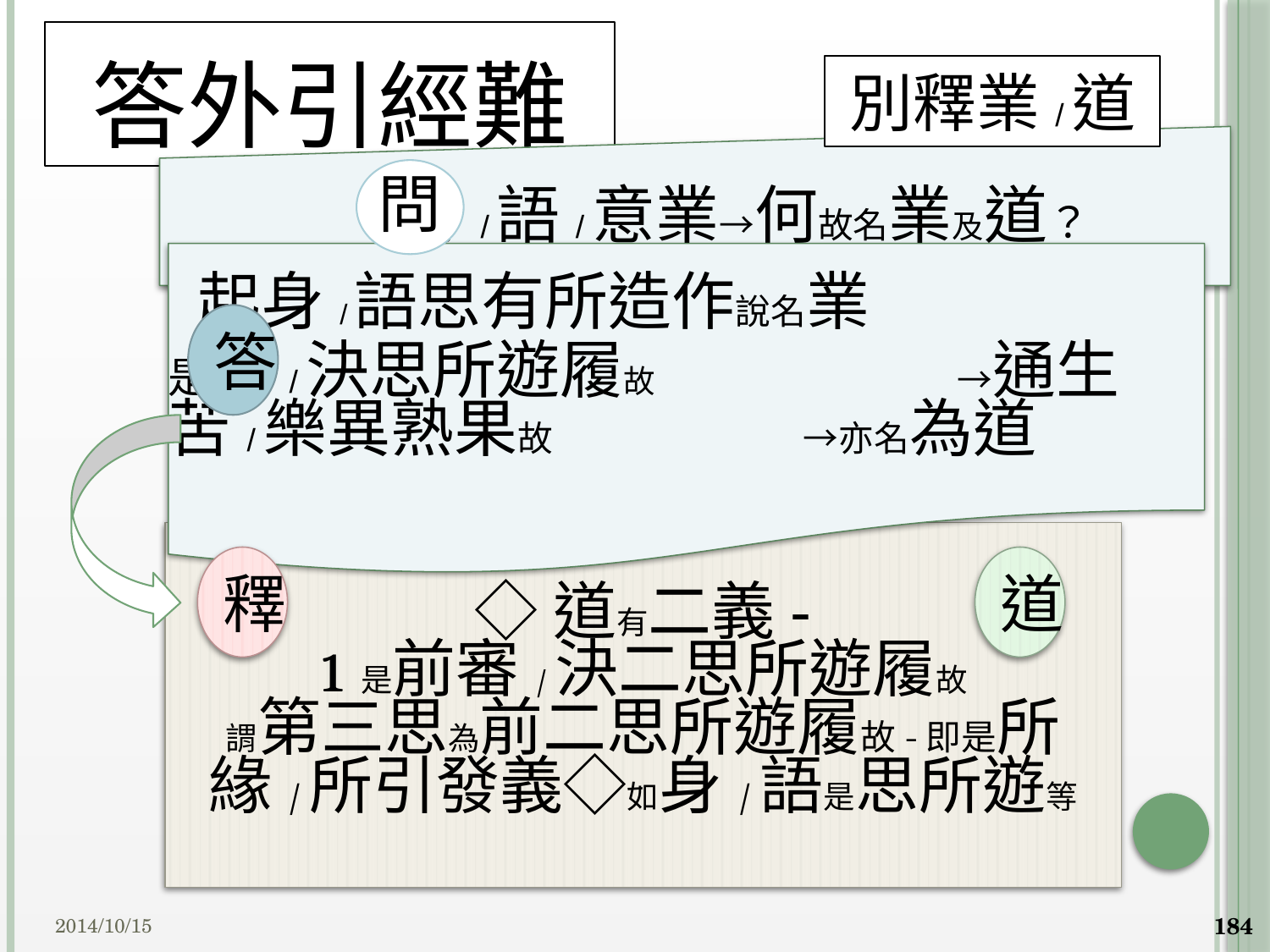

# 答外引經難
別釋業/道
                身/語/意業→何故名業及道？
 起身/語思有所造作說名業
是審/決思所遊履故                                          →通生苦/樂異熟果故                                →亦名為道
問
答

◇道有二義-
1是前審/決二思所遊履故
謂第三思為前二思所遊履故-即是所緣/所引發義◇如身/語是思所遊等
釋
道
2014/10/15
184